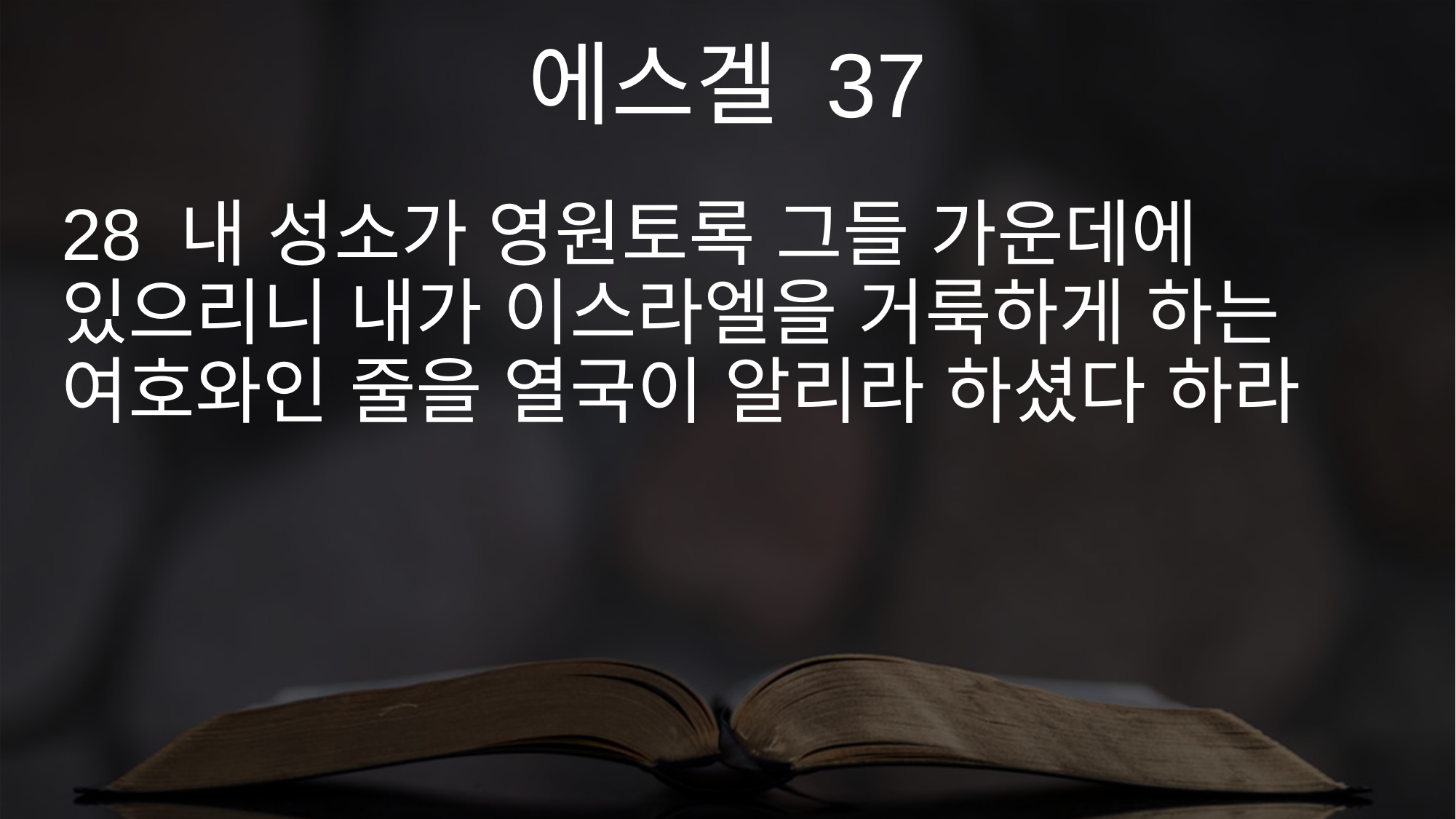

에스겔 37
28 내 성소가 영원토록 그들 가운데에 있으리니 내가 이스라엘을 거룩하게 하는 여호와인 줄을 열국이 알리라 하셨다 하라